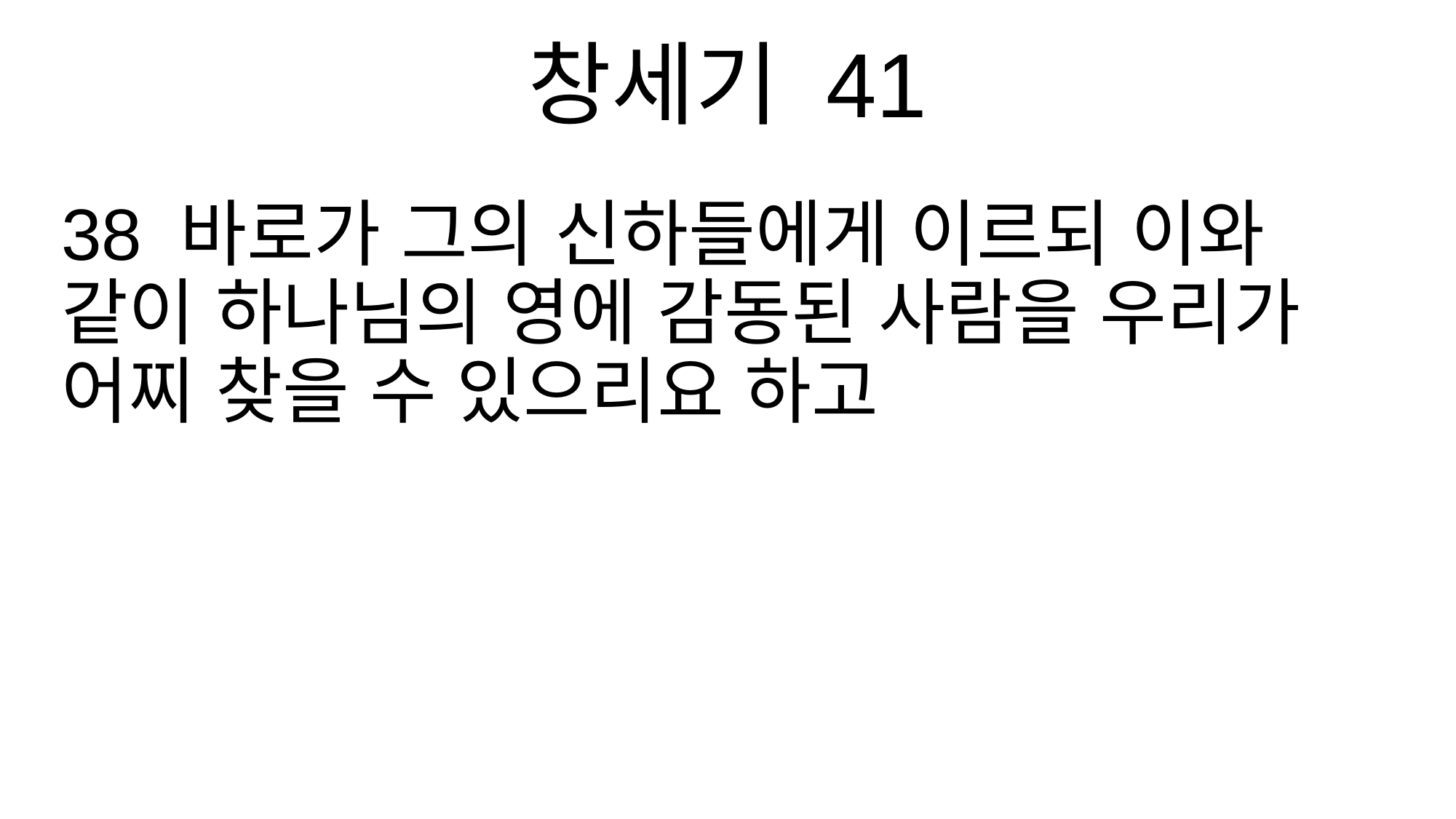

창세기 41
38 바로가 그의 신하들에게 이르되 이와 같이 하나님의 영에 감동된 사람을 우리가 어찌 찾을 수 있으리요 하고